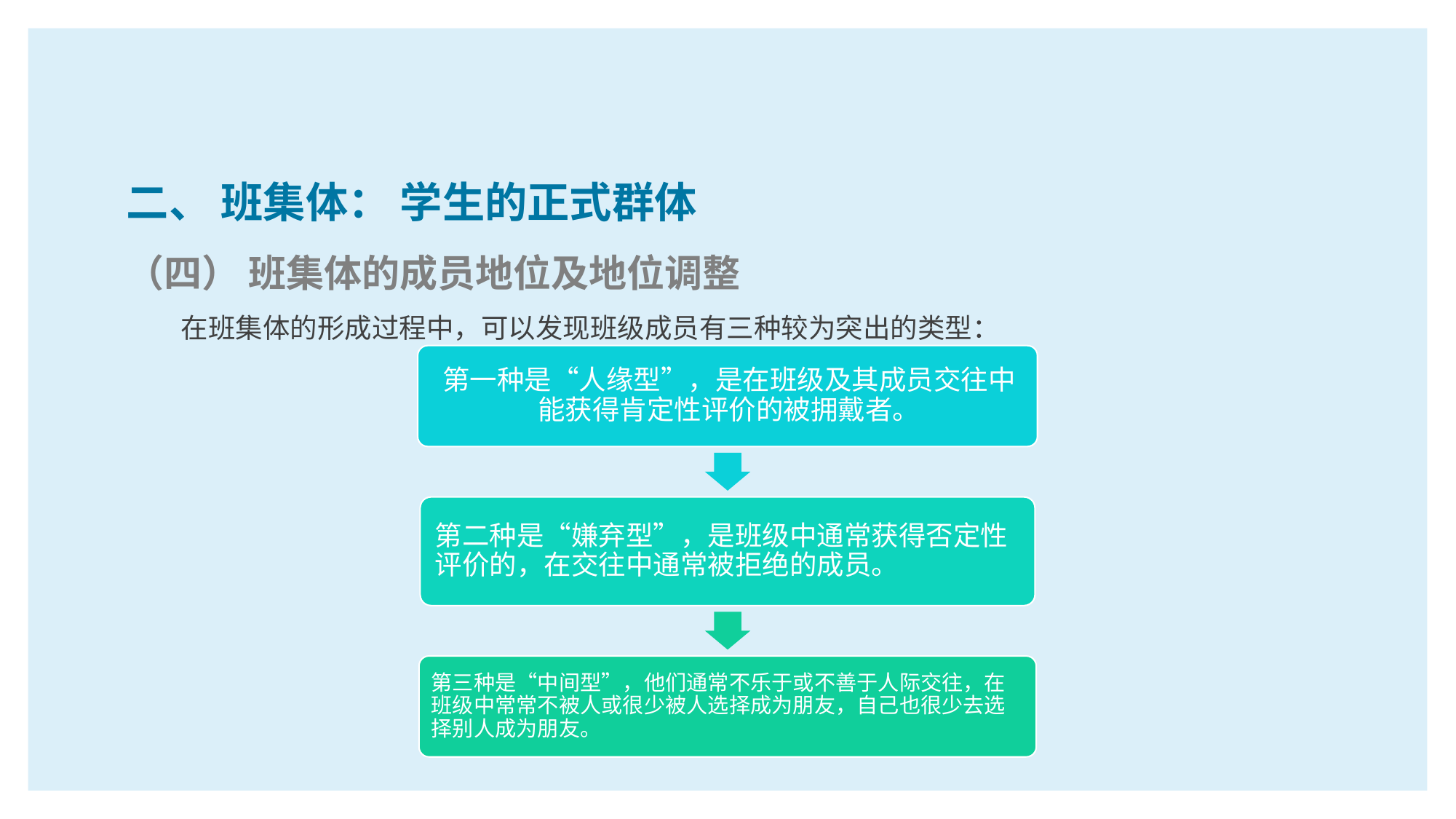

二、 班集体： 学生的正式群体
（四） 班集体的成员地位及地位调整
在班集体的形成过程中，可以发现班级成员有三种较为突出的类型：
第一种是“人缘型”，是在班级及其成员交往中能获得肯定性评价的被拥戴者。

第二种是“嫌弃型”，是班级中通常获得否定性评价的，在交往中通常被拒绝的成员。

第三种是“中间型”，他们通常不乐于或不善于人际交往，在班级中常常不被人或很少被人选择成为朋友，自己也很少去选择别人成为朋友。